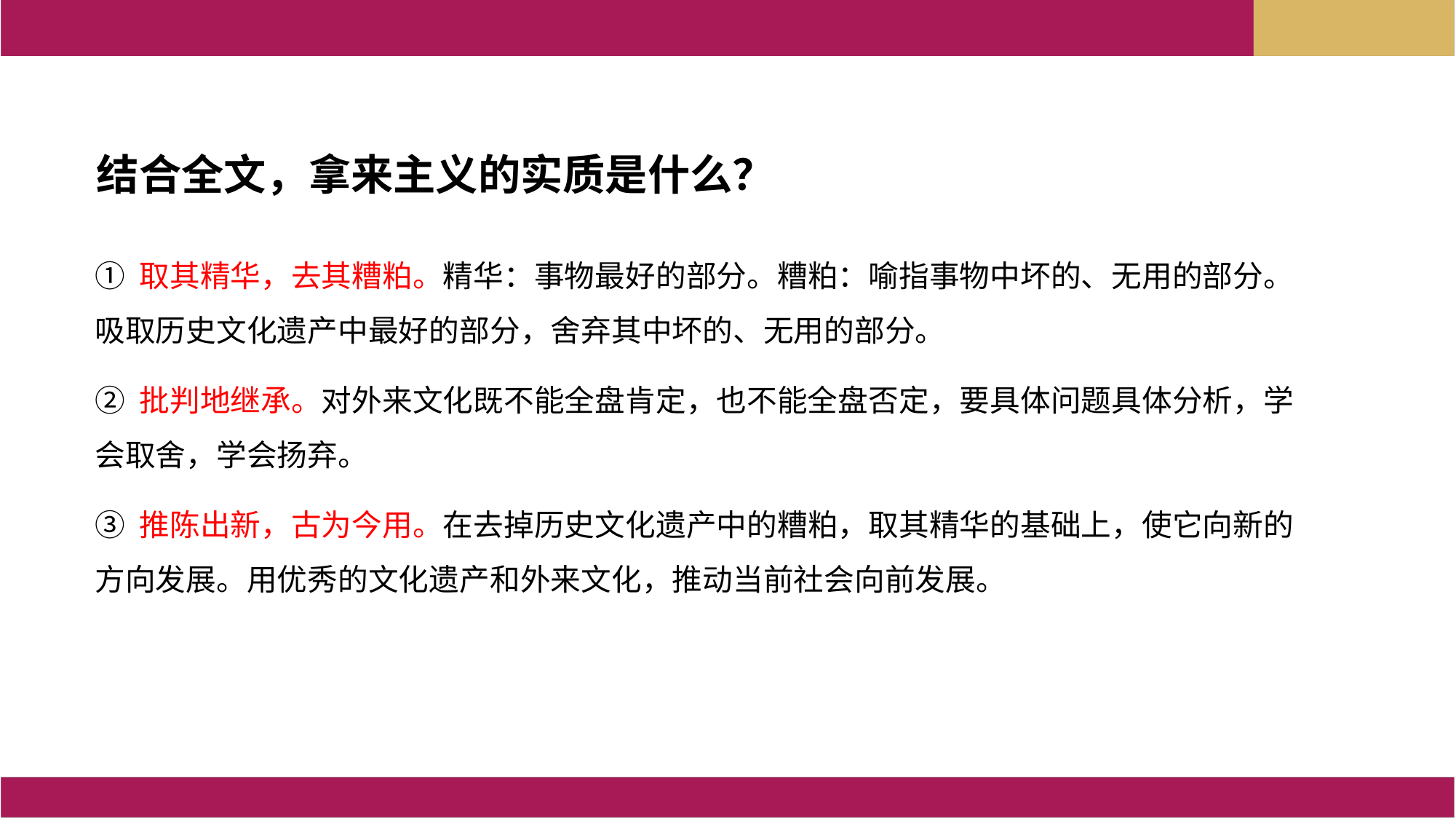

结合全文，拿来主义的实质是什么？
① 取其精华，去其糟粕。精华：事物最好的部分。糟粕：喻指事物中坏的、无用的部分。吸取历史文化遗产中最好的部分，舍弃其中坏的、无用的部分。
② 批判地继承。对外来文化既不能全盘肯定，也不能全盘否定，要具体问题具体分析，学会取舍，学会扬弃。
③ 推陈出新，古为今用。在去掉历史文化遗产中的糟粕，取其精华的基础上，使它向新的方向发展。用优秀的文化遗产和外来文化，推动当前社会向前发展。